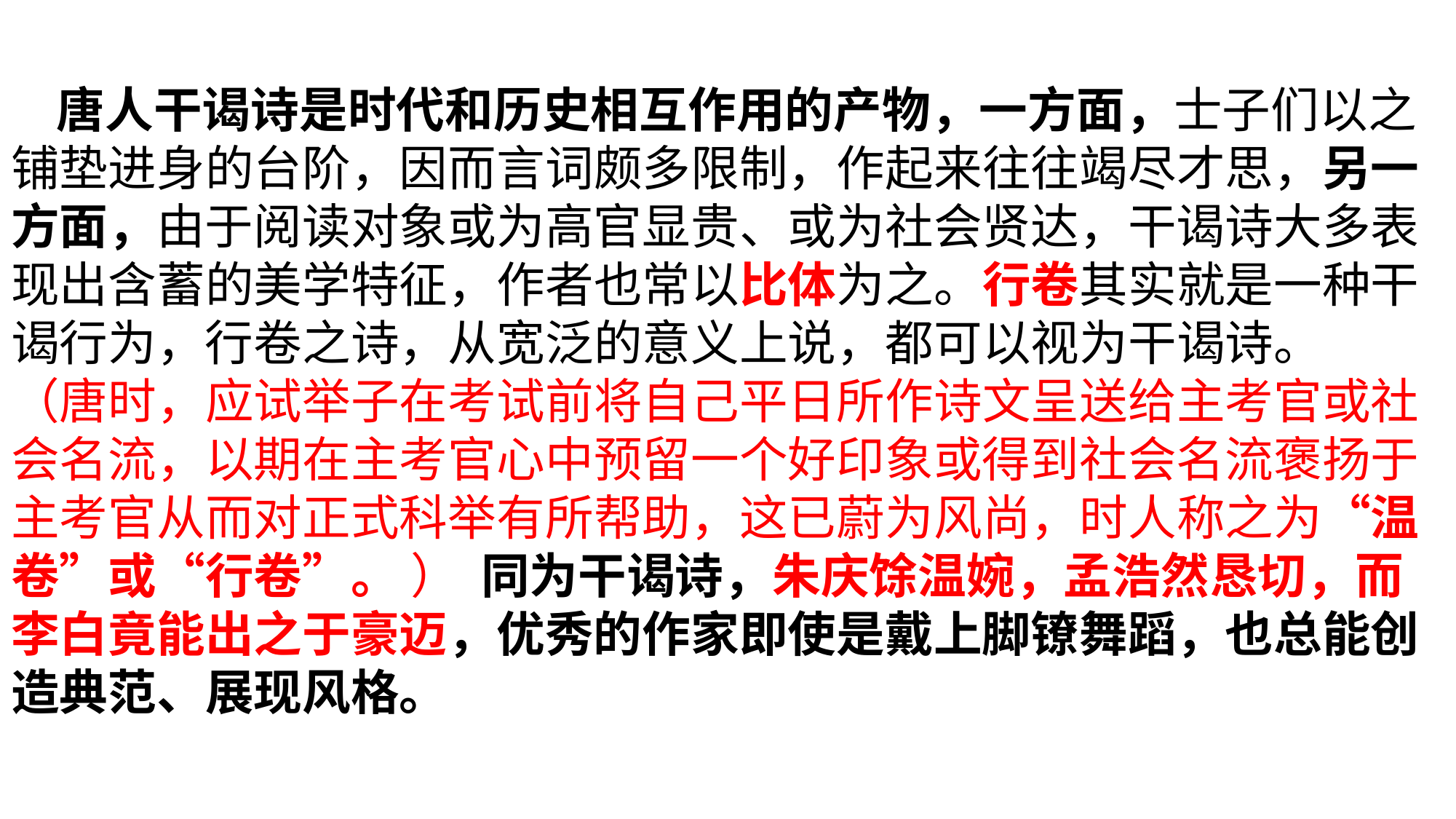

唐人干谒诗是时代和历史相互作用的产物，一方面，士子们以之铺垫进身的台阶，因而言词颇多限制，作起来往往竭尽才思，另一方面，由于阅读对象或为高官显贵、或为社会贤达，干谒诗大多表现出含蓄的美学特征，作者也常以比体为之。行卷其实就是一种干谒行为，行卷之诗，从宽泛的意义上说，都可以视为干谒诗。 （唐时，应试举子在考试前将自己平日所作诗文呈送给主考官或社会名流，以期在主考官心中预留一个好印象或得到社会名流褒扬于主考官从而对正式科举有所帮助，这已蔚为风尚，时人称之为“温卷”或“行卷”。 ）  同为干谒诗，朱庆馀温婉，孟浩然恳切，而李白竟能出之于豪迈，优秀的作家即使是戴上脚镣舞蹈，也总能创造典范、展现风格。